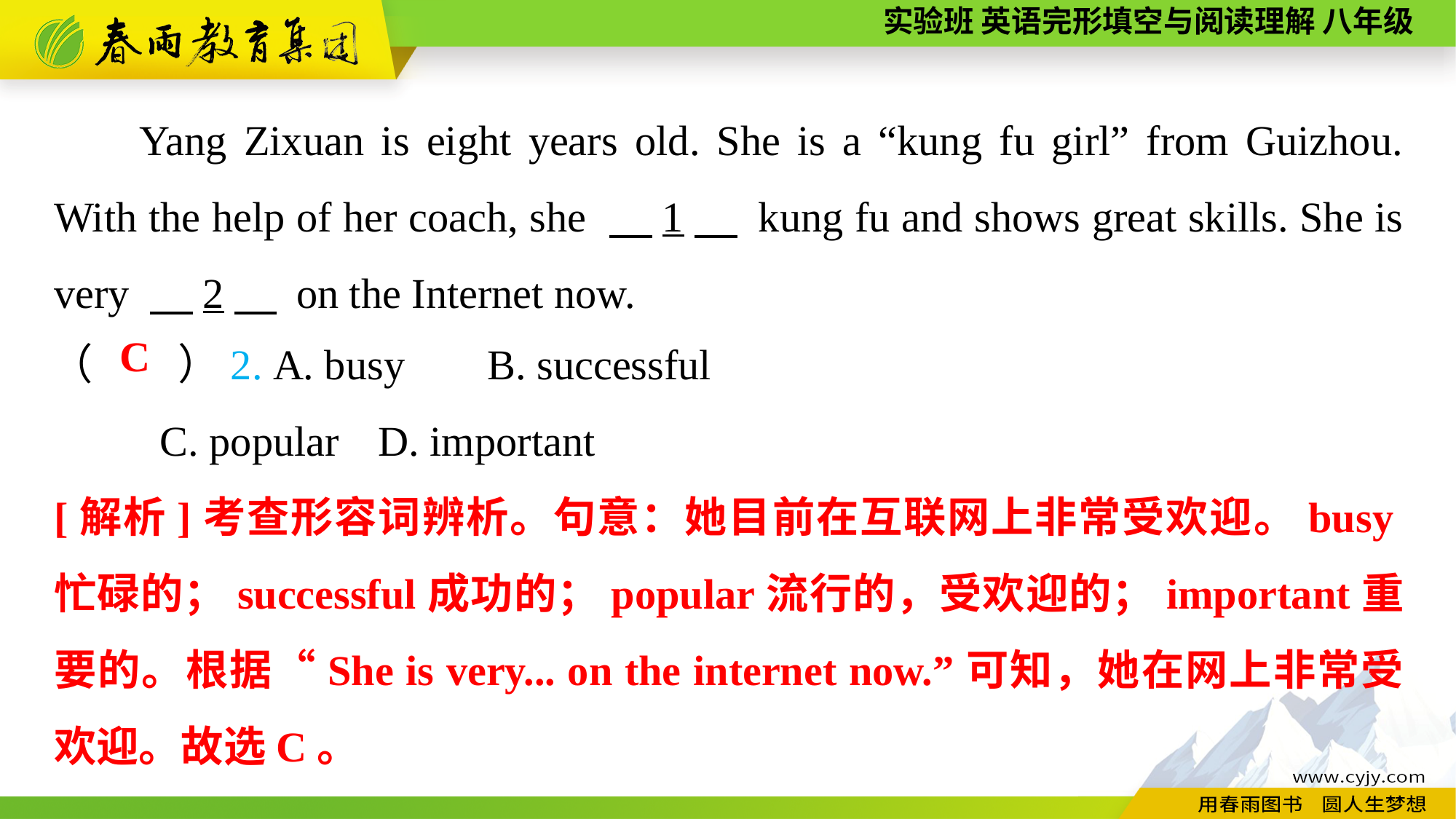

Yang Zixuan is eight years old. She is a “kung fu girl” from Guizhou. With the help of her coach, she 　1　 kung fu and shows great skills. She is very 　2　 on the Internet now.
（　　）2. A. busy	B. successful
	C. popular	D. important
C
[解析]考查形容词辨析。句意：她目前在互联网上非常受欢迎。busy忙碌的；successful成功的；popular流行的，受欢迎的；important重要的。根据“She is very... on the internet now.”可知，她在网上非常受欢迎。故选C。